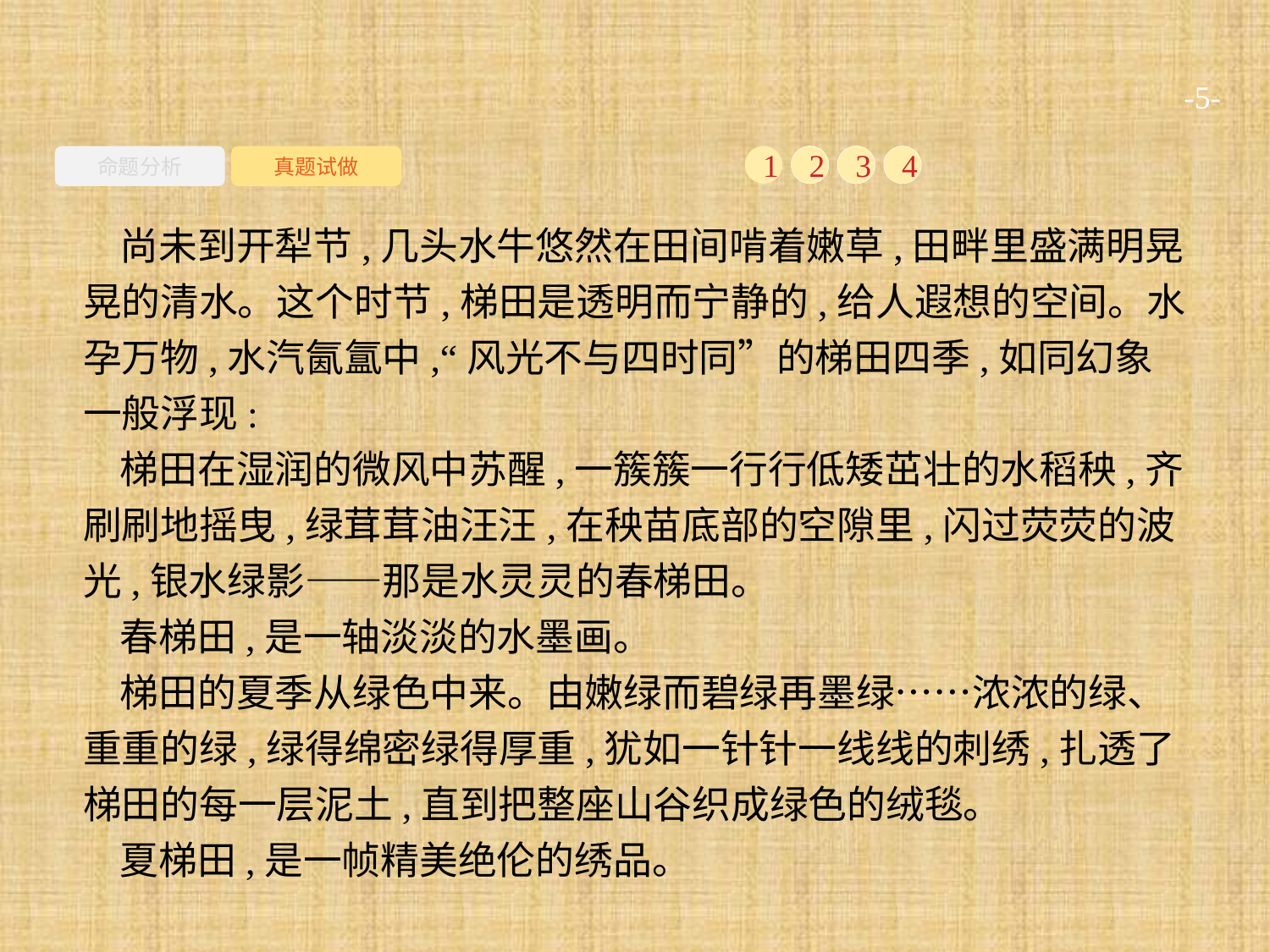

-5-
命题分析
真题试做
1
2
3
4
尚未到开犁节,几头水牛悠然在田间啃着嫩草,田畔里盛满明晃晃的清水。这个时节,梯田是透明而宁静的,给人遐想的空间。水孕万物,水汽氤氲中,“风光不与四时同”的梯田四季,如同幻象一般浮现:
梯田在湿润的微风中苏醒,一簇簇一行行低矮茁壮的水稻秧,齐刷刷地摇曳,绿茸茸油汪汪,在秧苗底部的空隙里,闪过荧荧的波光,银水绿影——那是水灵灵的春梯田。
春梯田,是一轴淡淡的水墨画。
梯田的夏季从绿色中来。由嫩绿而碧绿再墨绿……浓浓的绿、重重的绿,绿得绵密绿得厚重,犹如一针针一线线的刺绣,扎透了梯田的每一层泥土,直到把整座山谷织成绿色的绒毯。
夏梯田,是一帧精美绝伦的绣品。